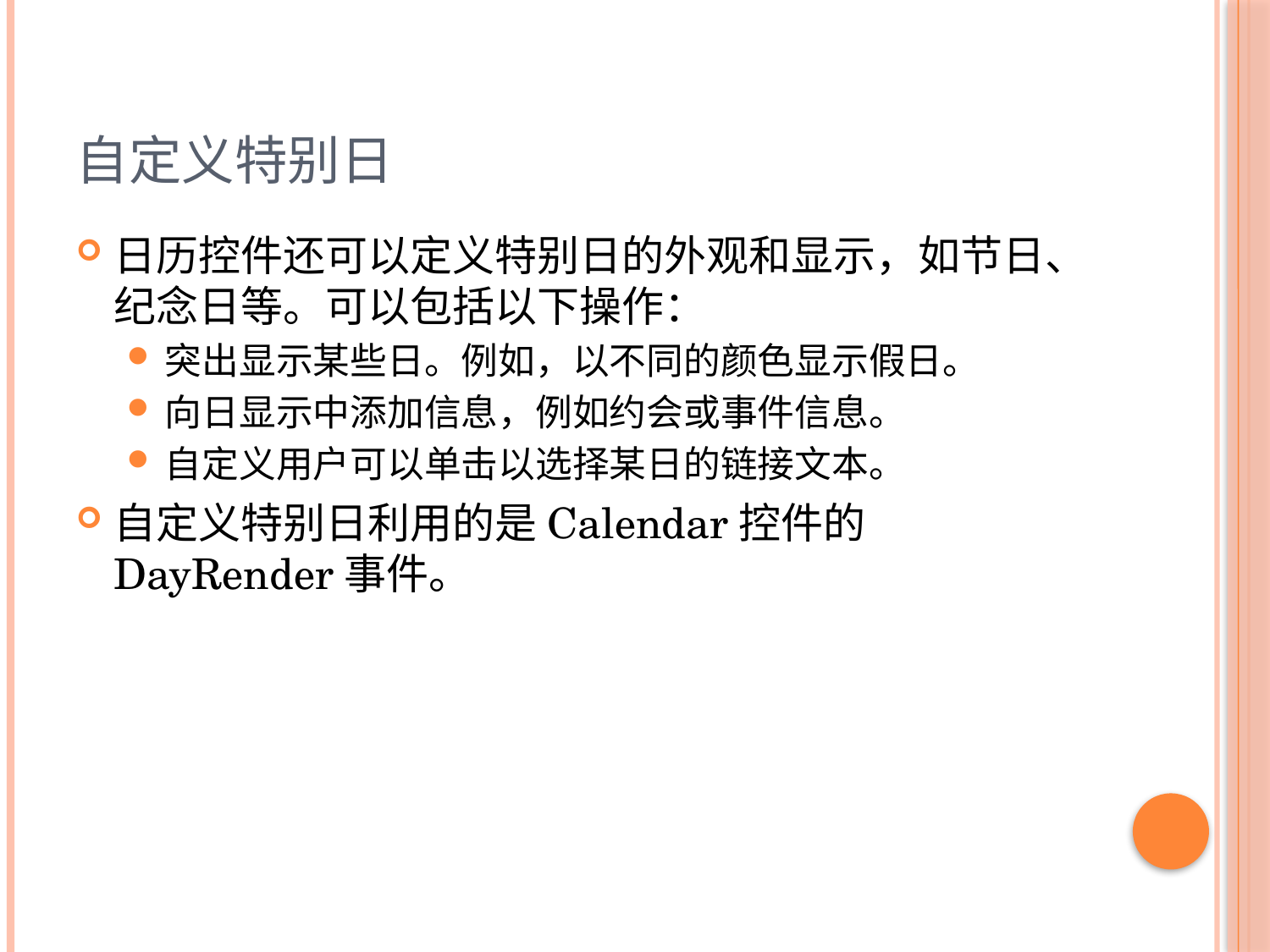

# 自定义特别日
日历控件还可以定义特别日的外观和显示，如节日、纪念日等。可以包括以下操作：
突出显示某些日。例如，以不同的颜色显示假日。
向日显示中添加信息，例如约会或事件信息。
自定义用户可以单击以选择某日的链接文本。
自定义特别日利用的是Calendar控件的DayRender事件。
71